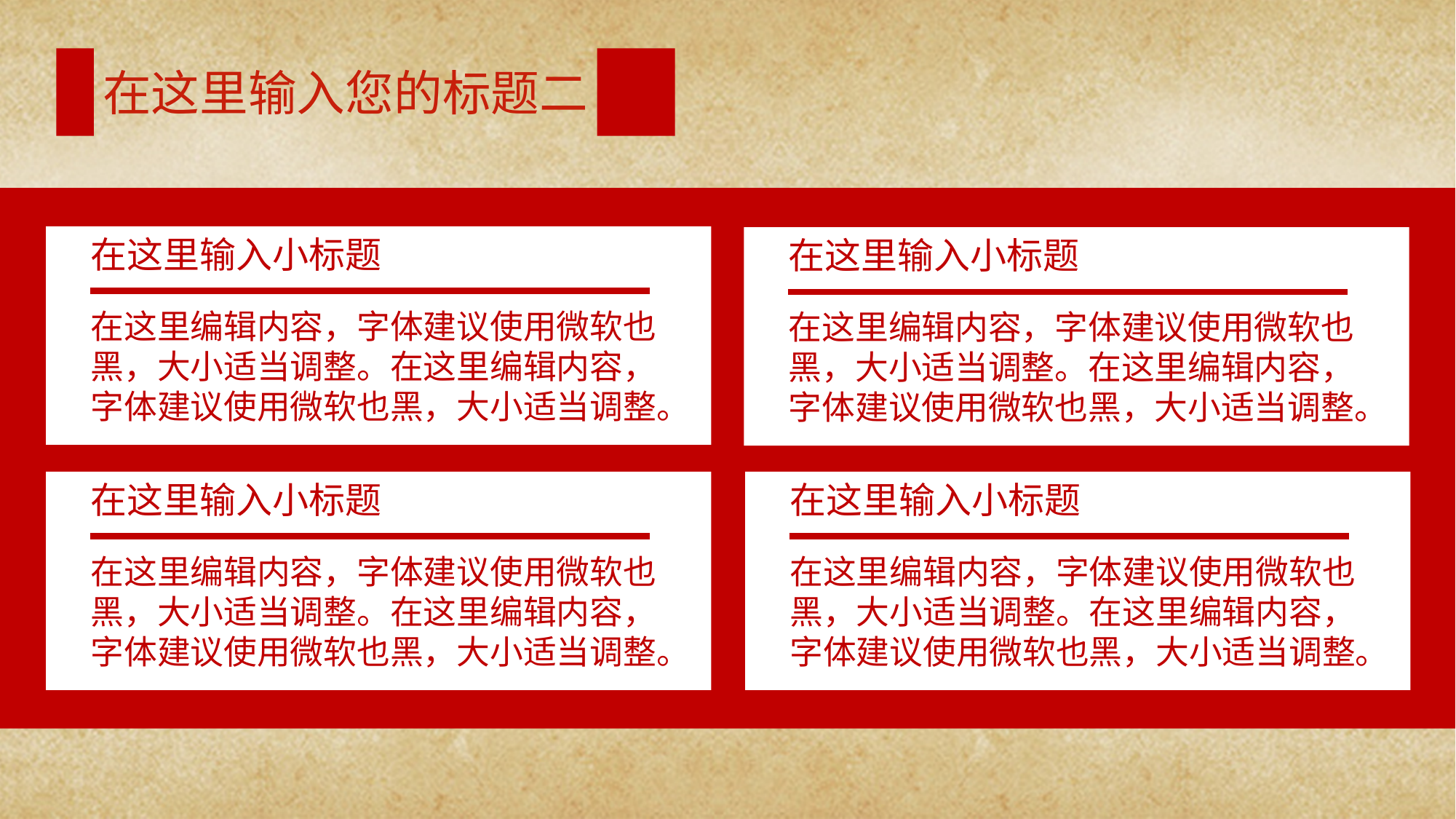

在这里输入您的标题二

在这里输入小标题
在这里编辑内容，字体建议使用微软也黑，大小适当调整。在这里编辑内容，字体建议使用微软也黑，大小适当调整。

在这里输入小标题
在这里编辑内容，字体建议使用微软也黑，大小适当调整。在这里编辑内容，字体建议使用微软也黑，大小适当调整。

在这里输入小标题
在这里编辑内容，字体建议使用微软也黑，大小适当调整。在这里编辑内容，字体建议使用微软也黑，大小适当调整。

在这里输入小标题
在这里编辑内容，字体建议使用微软也黑，大小适当调整。在这里编辑内容，字体建议使用微软也黑，大小适当调整。